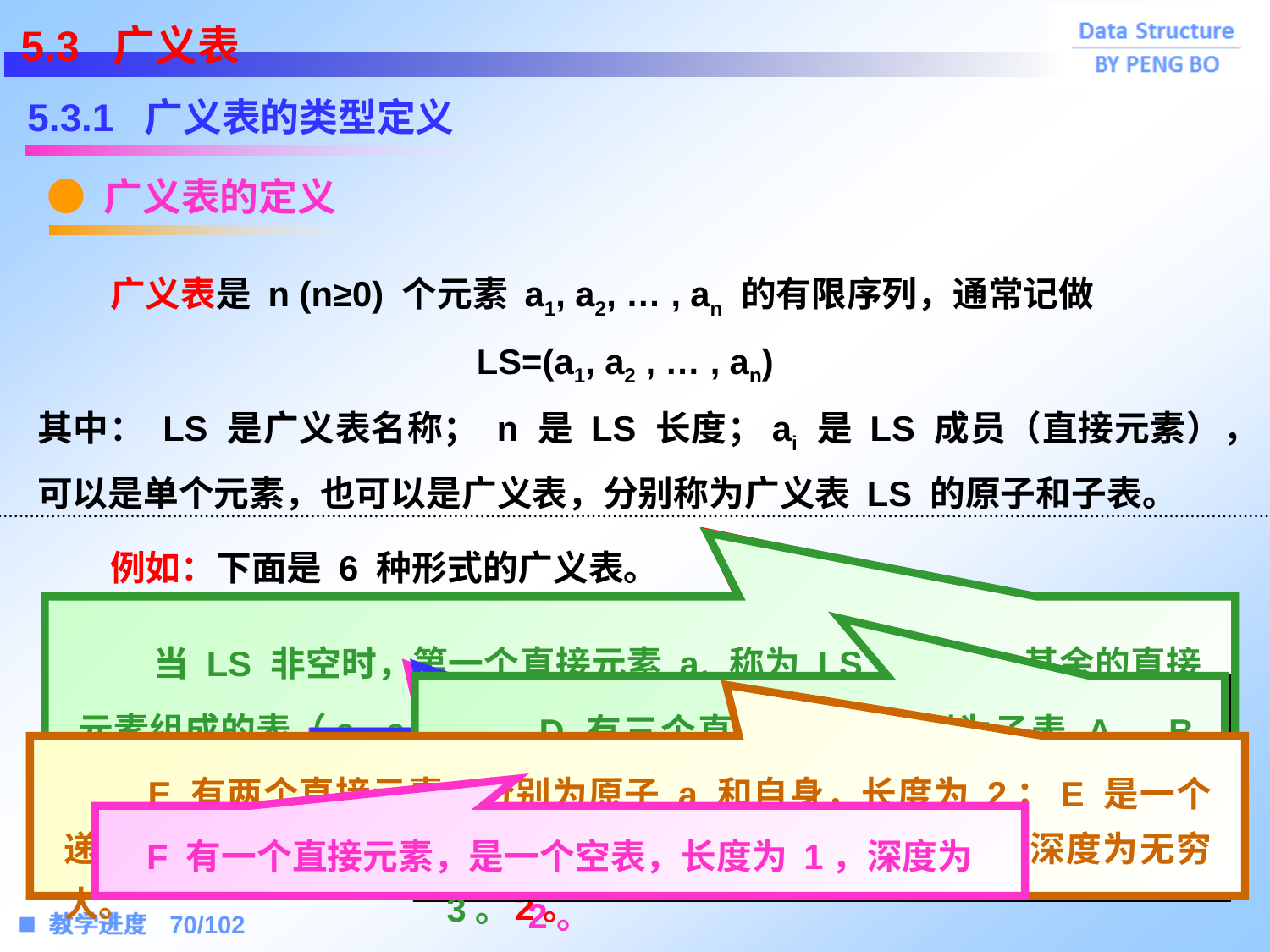

5.3  广义表

5.3.1  广义表的类型定义

● 广义表的定义

        广义表是 n (n≥0) 个元素 a1, a2, … , an 的有限序列，通常记做
LS=(a1, a2 , … , an)
其中： LS 是广义表名称； n 是 LS 长度；ai 是 LS 成员（直接元素），可以是单个元素，也可以是广义表，分别称为广义表 LS 的原子和子表。

        例如：下面是 6 种形式的广义表。
        (1) A=() 			(4) D=(A, B, C)
        (2) B=(e) 			(5) E=(a, E)
        (3) C=(a, (b, c, d)) 	 	(6) F=(())

        显然，广义表是一种递归定义的数据结构。虽然它也是一种线性结构，但和线性表有着明显的差别，正是这一特点使得广义表在处理有层次特点的线性结构问题时有着独特的功能。

        当 LS 非空时，第一个直接元素 a1 称为 LS 的表头，其余的直接元素组成的表（a2, a3, … , an）称为 LS 的表尾。 LS 中直接元素的个数称为 LS 的长度，LS 中括号的最大嵌套层数成为 LS 的深度。

        D 有三个直接元素，分别为子表 A、B 和 C，长度为 3；将上面所述三个子表代入后，则有 D=((), (e), (a, (b, c, d)))，因此深度为 3。

A 是一个空表，长度为 0，深度为 1。

B 只有一个原子 e，长度为 1，深度为 1。

        E 有两个直接元素，分别为原子 a 和自身，长度为 2；E 是一个递归表，展开后是一个无限广义表 E=(a, (a, (a, … )))，因此深度为无穷大。

        C 有两个直接元素，分别为原子 a 和子表 (b, c, d)，长度为 2，深度为 2。

F 有一个直接元素，是一个空表，长度为 1，深度为 2。